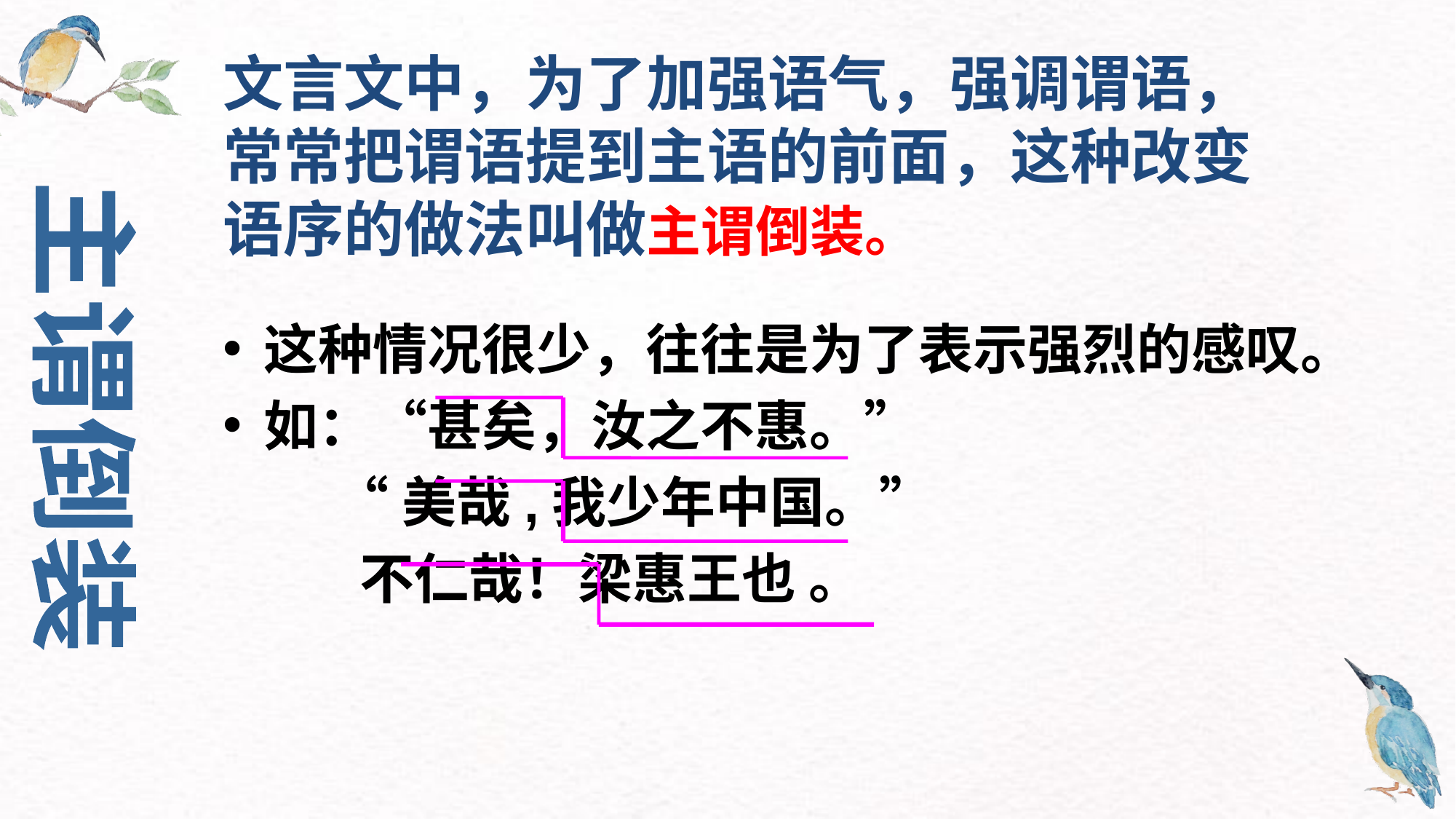

文言文中，为了加强语气，强调谓语，常常把谓语提到主语的前面，这种改变语序的做法叫做主谓倒装。

这种情况很少，往往是为了表示强烈的感叹。
如：“甚矣，汝之不惠。”
         “美哉,我少年中国。”
          不仁哉！梁惠王也 。
主谓倒装